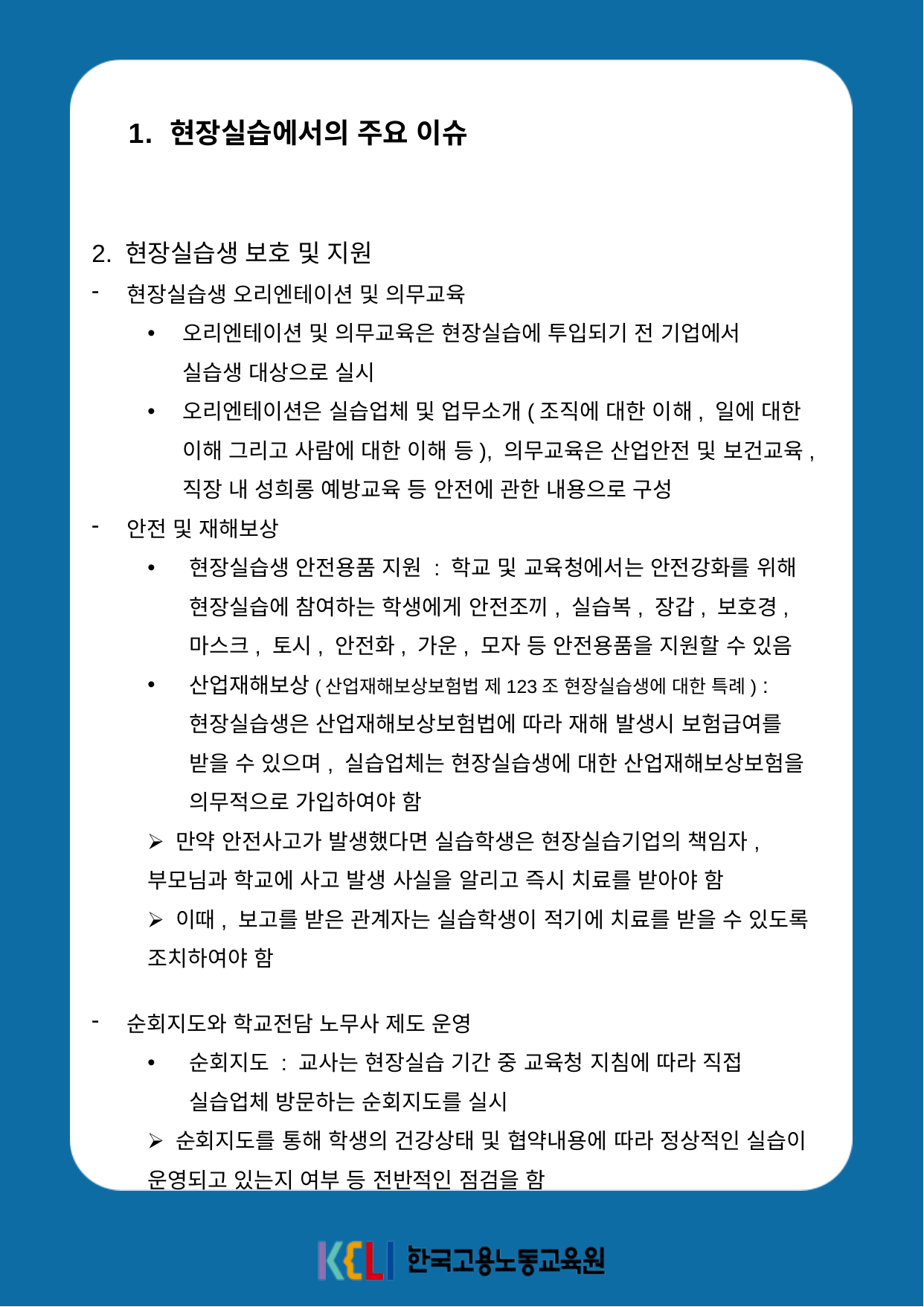

현장실습에서의 주요 이슈
2. 현장실습생 보호 및 지원
현장실습생 오리엔테이션 및 의무교육
오리엔테이션 및 의무교육은 현장실습에 투입되기 전 기업에서
실습생 대상으로 실시
오리엔테이션은 실습업체 및 업무소개(조직에 대한 이해, 일에 대한 이해 그리고 사람에 대한 이해 등), 의무교육은 산업안전 및 보건교육, 직장 내 성희롱 예방교육 등 안전에 관한 내용으로 구성
안전 및 재해보상
현장실습생 안전용품 지원 : 학교 및 교육청에서는 안전강화를 위해 현장실습에 참여하는 학생에게 안전조끼, 실습복, 장갑, 보호경, 마스크, 토시, 안전화, 가운, 모자 등 안전용품을 지원할 수 있음
산업재해보상(산업재해보상보험법 제123조 현장실습생에 대한 특례) : 현장실습생은 산업재해보상보험법에 따라 재해 발생시 보험급여를 받을 수 있으며, 실습업체는 현장실습생에 대한 산업재해보상보험을 의무적으로 가입하여야 함
⮚ 만약 안전사고가 발생했다면 실습학생은 현장실습기업의 책임자, 부모님과 학교에 사고 발생 사실을 알리고 즉시 치료를 받아야 함
⮚ 이때, 보고를 받은 관계자는 실습학생이 적기에 치료를 받을 수 있도록 조치하여야 함

순회지도와 학교전담 노무사 제도 운영
순회지도 : 교사는 현장실습 기간 중 교육청 지침에 따라 직접 실습업체 방문하는 순회지도를 실시
⮚ 순회지도를 통해 학생의 건강상태 및 협약내용에 따라 정상적인 실습이 운영되고 있는지 여부 등 전반적인 점검을 함